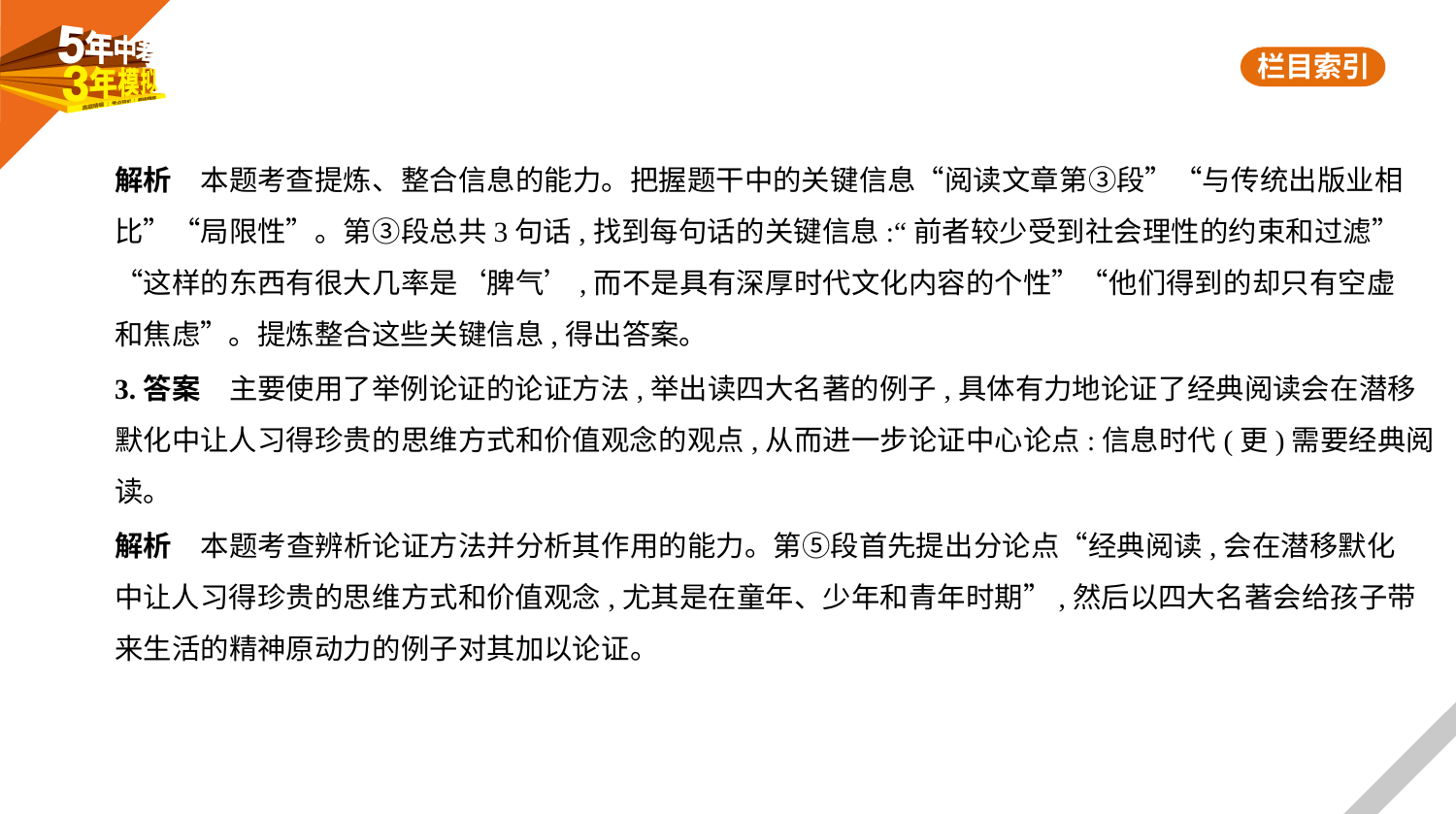

解析　本题考查提炼、整合信息的能力。把握题干中的关键信息“阅读文章第③段”“与传统出版业相
比”“局限性”。第③段总共3句话,找到每句话的关键信息:“前者较少受到社会理性的约束和过滤”
“这样的东西有很大几率是‘脾气’,而不是具有深厚时代文化内容的个性”“他们得到的却只有空虚
和焦虑”。提炼整合这些关键信息,得出答案。
3.答案　主要使用了举例论证的论证方法,举出读四大名著的例子,具体有力地论证了经典阅读会在潜移
默化中让人习得珍贵的思维方式和价值观念的观点,从而进一步论证中心论点:信息时代(更)需要经典阅
读。
解析　本题考查辨析论证方法并分析其作用的能力。第⑤段首先提出分论点“经典阅读,会在潜移默化
中让人习得珍贵的思维方式和价值观念,尤其是在童年、少年和青年时期”,然后以四大名著会给孩子带
来生活的精神原动力的例子对其加以论证。